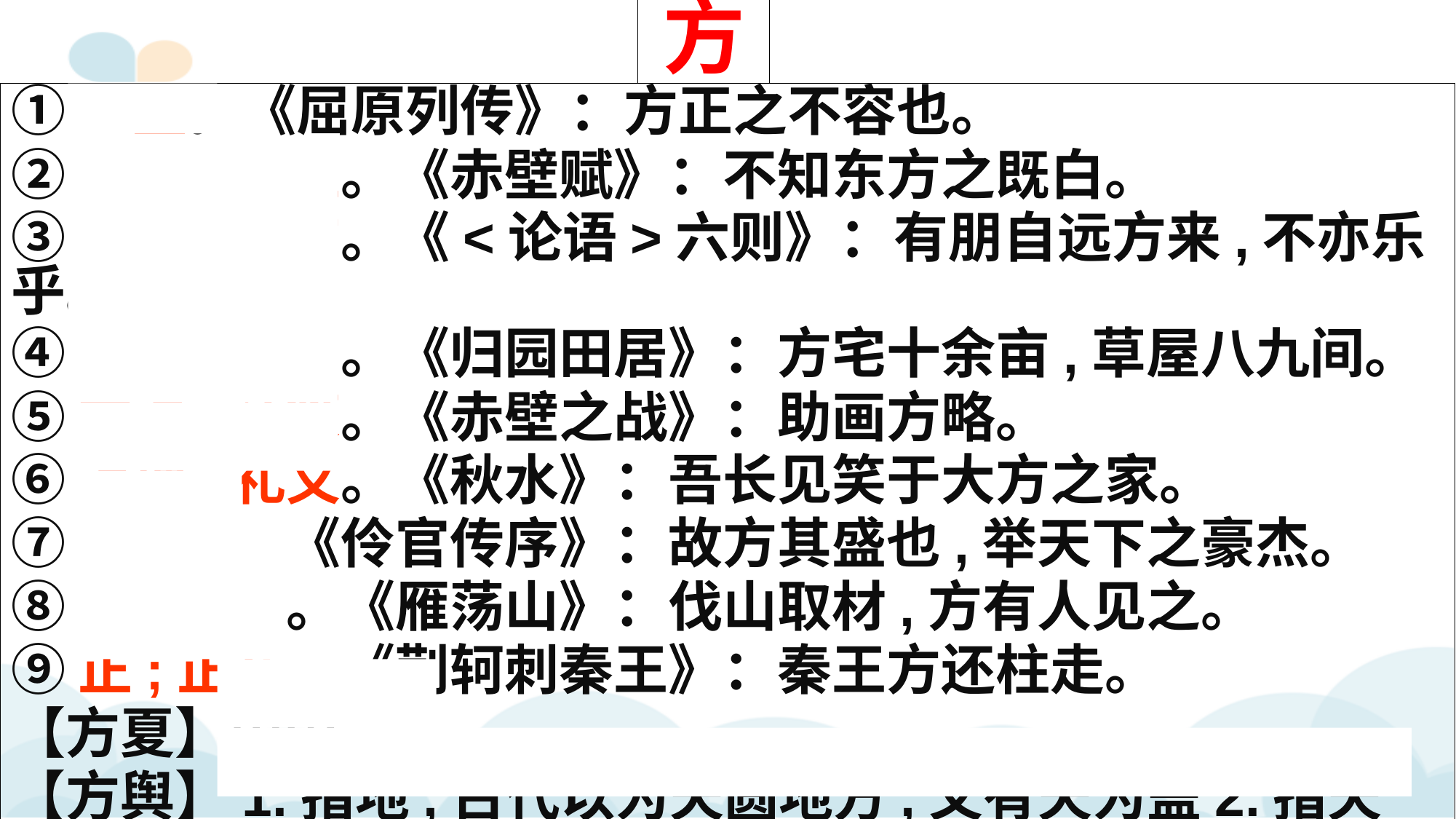

方

①正直。《屈原列传》：方正之不容也。
②方向;方位。《赤壁赋》：不知东方之既白。
③区域;地方。《<论语>六则》：有朋自远方来,不亦乐乎。
④方圆;周围。《归园田居》：方宅十余亩,草屋八九间。
⑤方法;计策。《赤壁之战》：助画方略。
⑥道理;礼义。《秋水》：吾长见笑于大方之家。
⑦当;在。《伶官传序》：故方其盛也,举天下之豪杰。
⑧才;刚刚。《雁荡山》：伐山取材,方有人见之。
⑨正;正在。《荆轲刺秦王》：秦王方还柱走。
【方夏】中国。
【方舆】1.指地,古代以为天圆地方,又有天为盖2.指天下。